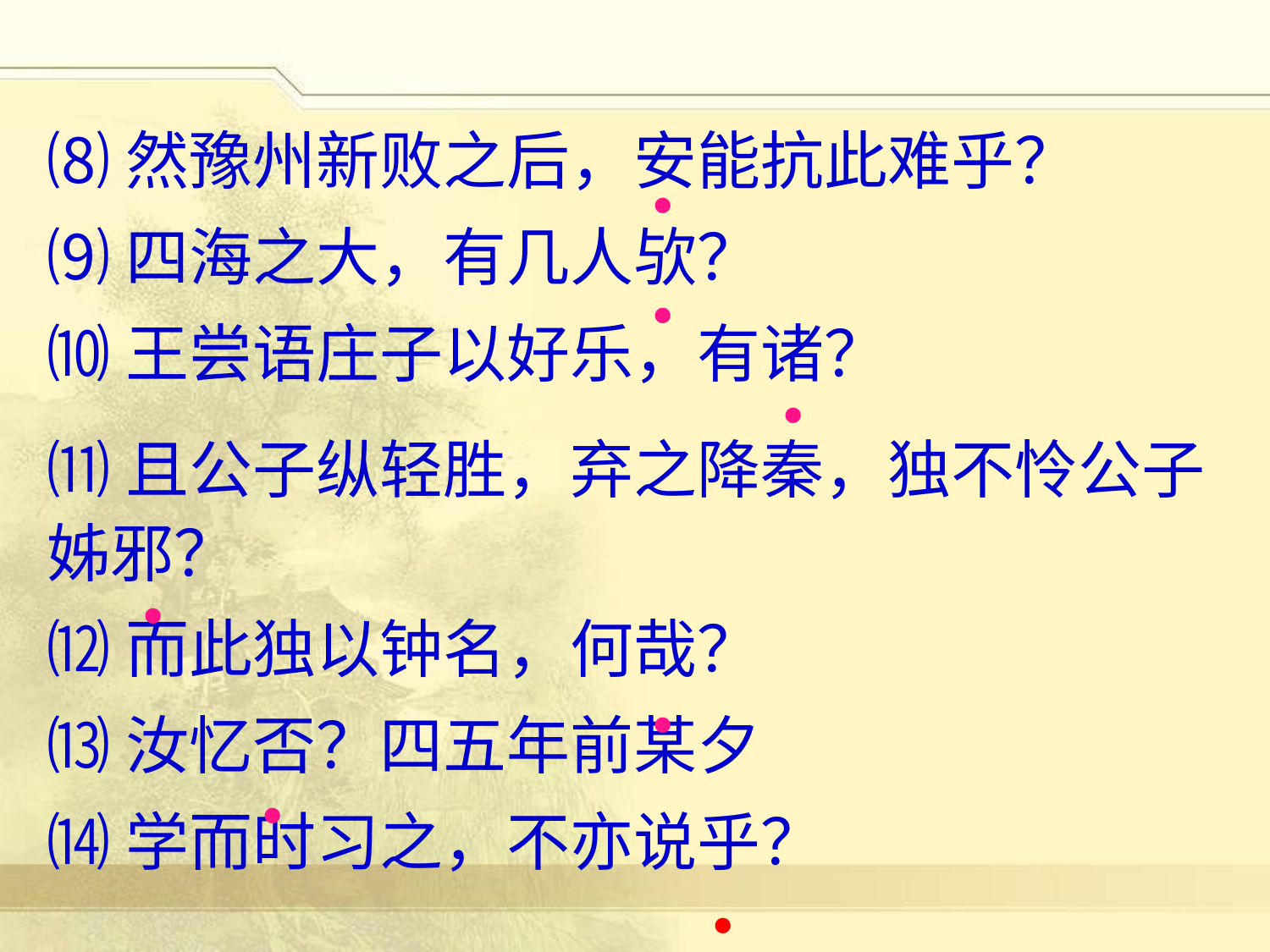

⑻然豫州新败之后，安能抗此难乎？
⑼四海之大，有几人欤？
⑽王尝语庄子以好乐，有诸？
⑾且公子纵轻胜，弃之降秦，独不怜公子姊邪？
⑿而此独以钟名，何哉？
⒀汝忆否？四五年前某夕
⒁学而时习之，不亦说乎？
·
·
·
·
·
·
·